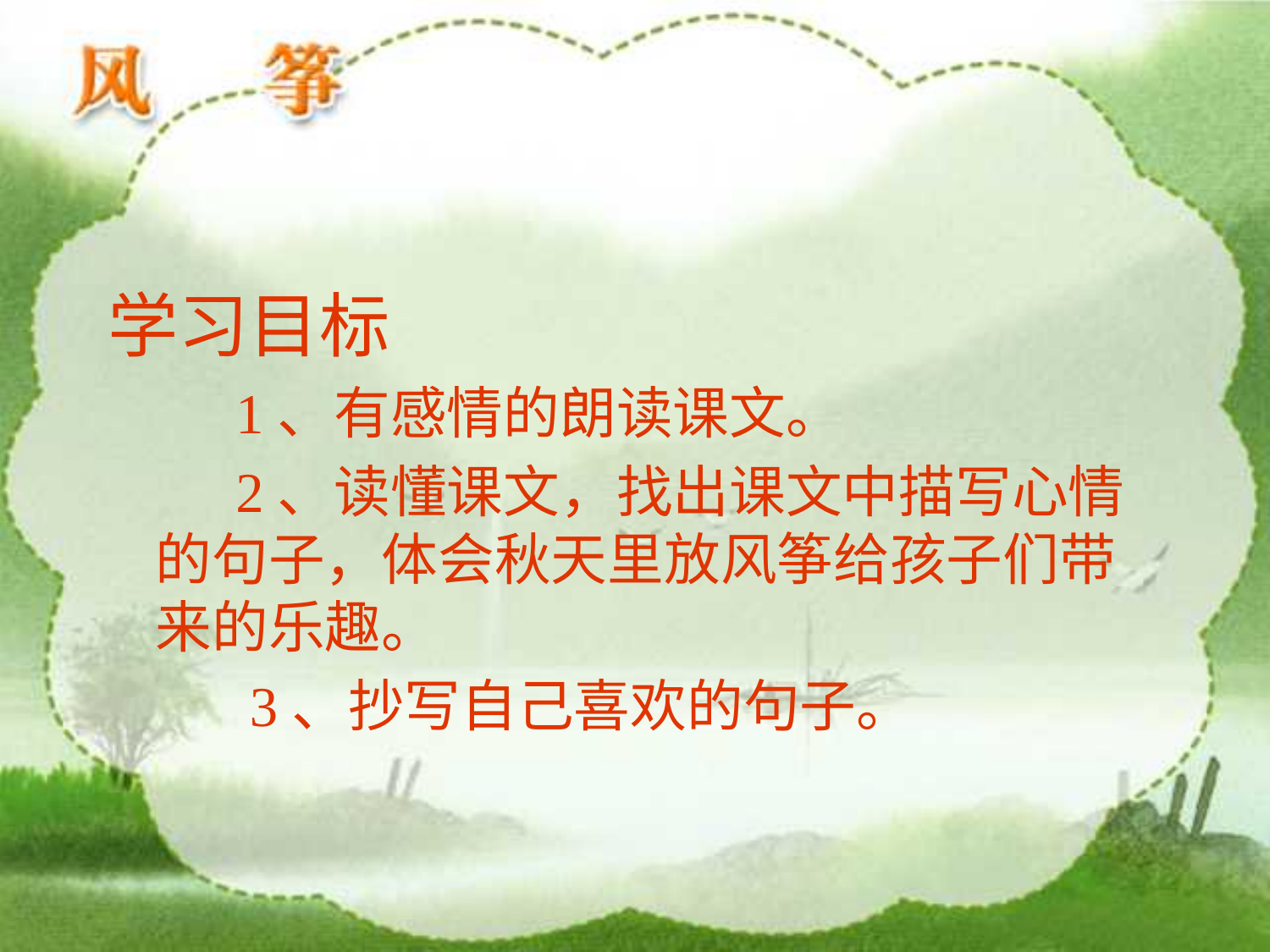

#
学习目标
         1、有感情的朗读课文。
         2、读懂课文，找出课文中描写心情的句子，体会秋天里放风筝给孩子们带来的乐趣。
          3、抄写自己喜欢的句子。